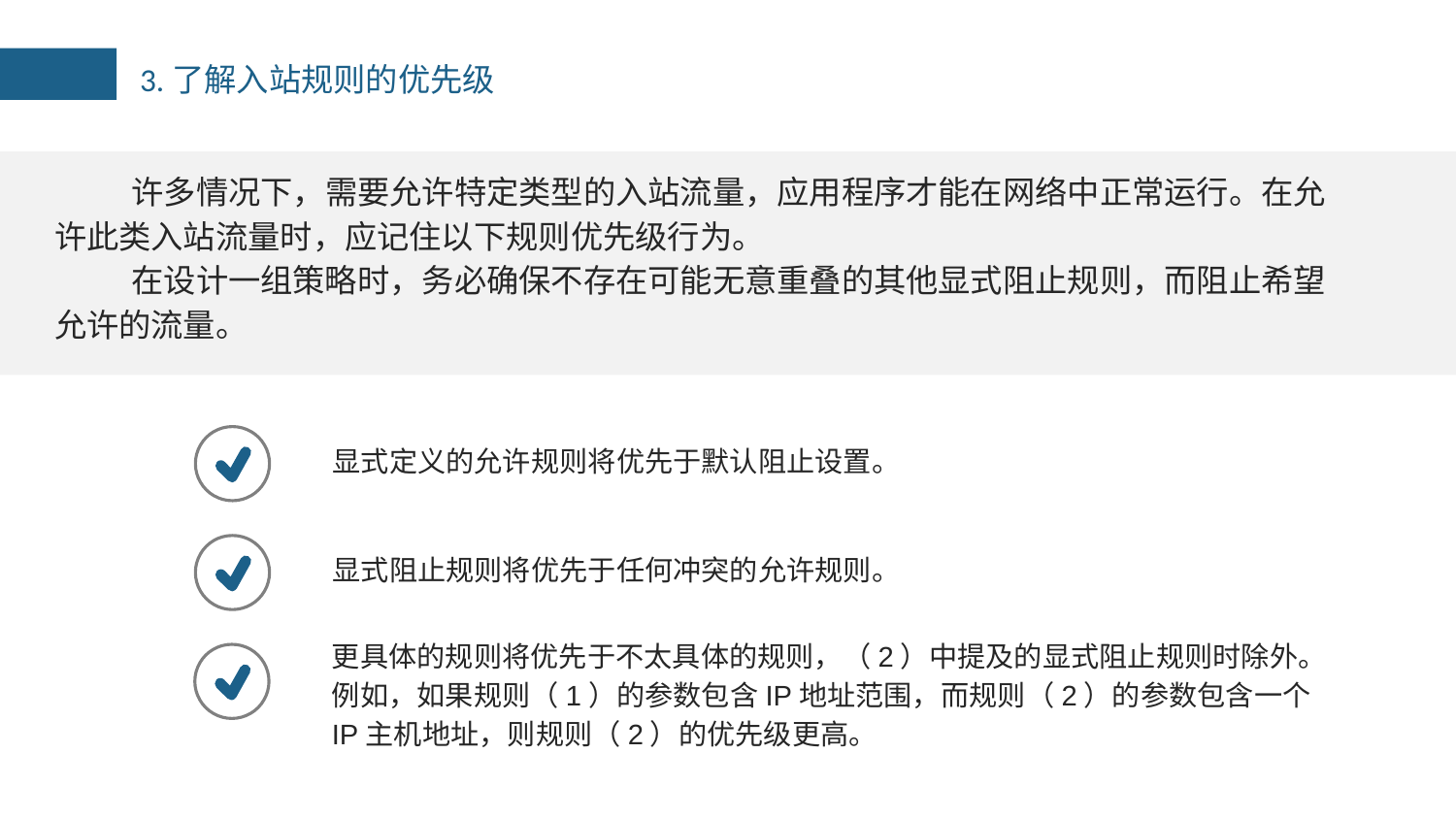

3.了解入站规则的优先级

许多情况下，需要允许特定类型的入站流量，应用程序才能在网络中正常运行。在允许此类入站流量时，应记住以下规则优先级行为。
在设计一组策略时，务必确保不存在可能无意重叠的其他显式阻止规则，而阻止希望允许的流量。

显式定义的允许规则将优先于默认阻止设置。

显式阻止规则将优先于任何冲突的允许规则。
更具体的规则将优先于不太具体的规则，（2）中提及的显式阻止规则时除外。 例如，如果规则（1）的参数包含IP地址范围，而规则（2）的参数包含一个IP主机地址，则规则（2）的优先级更高。